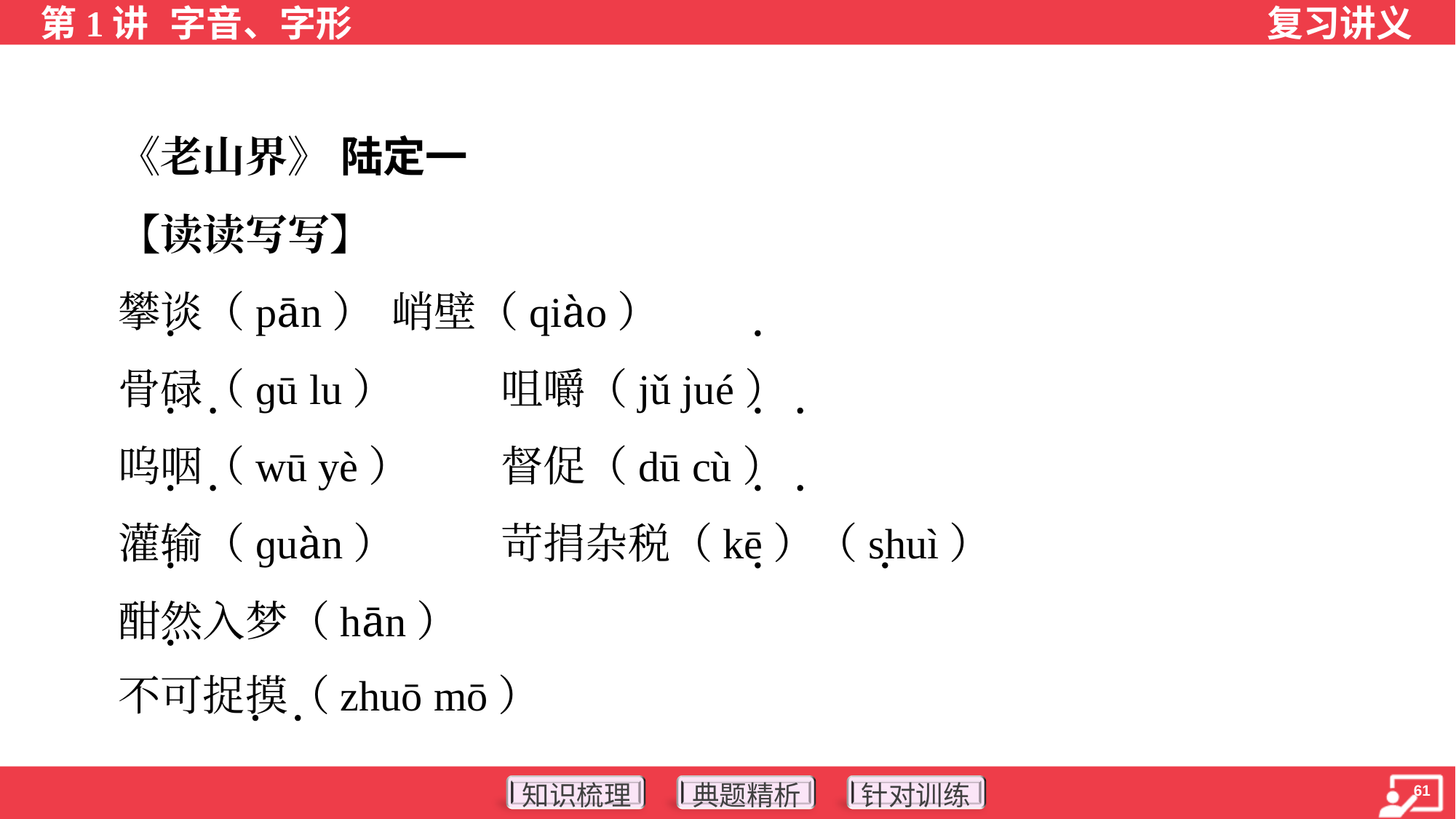

《老山界》 陆定一
    【读读写写】
    攀谈（pān）	峭壁（qiào）
    骨碌（ɡū lu）	咀嚼（jǔ jué）
    呜咽（wū yè）	督促（dū cù）
    灌输（ɡuàn）	苛捐杂税（kē）（shuì）
    酣然入梦（hān）
    不可捉摸（zhuō mō）